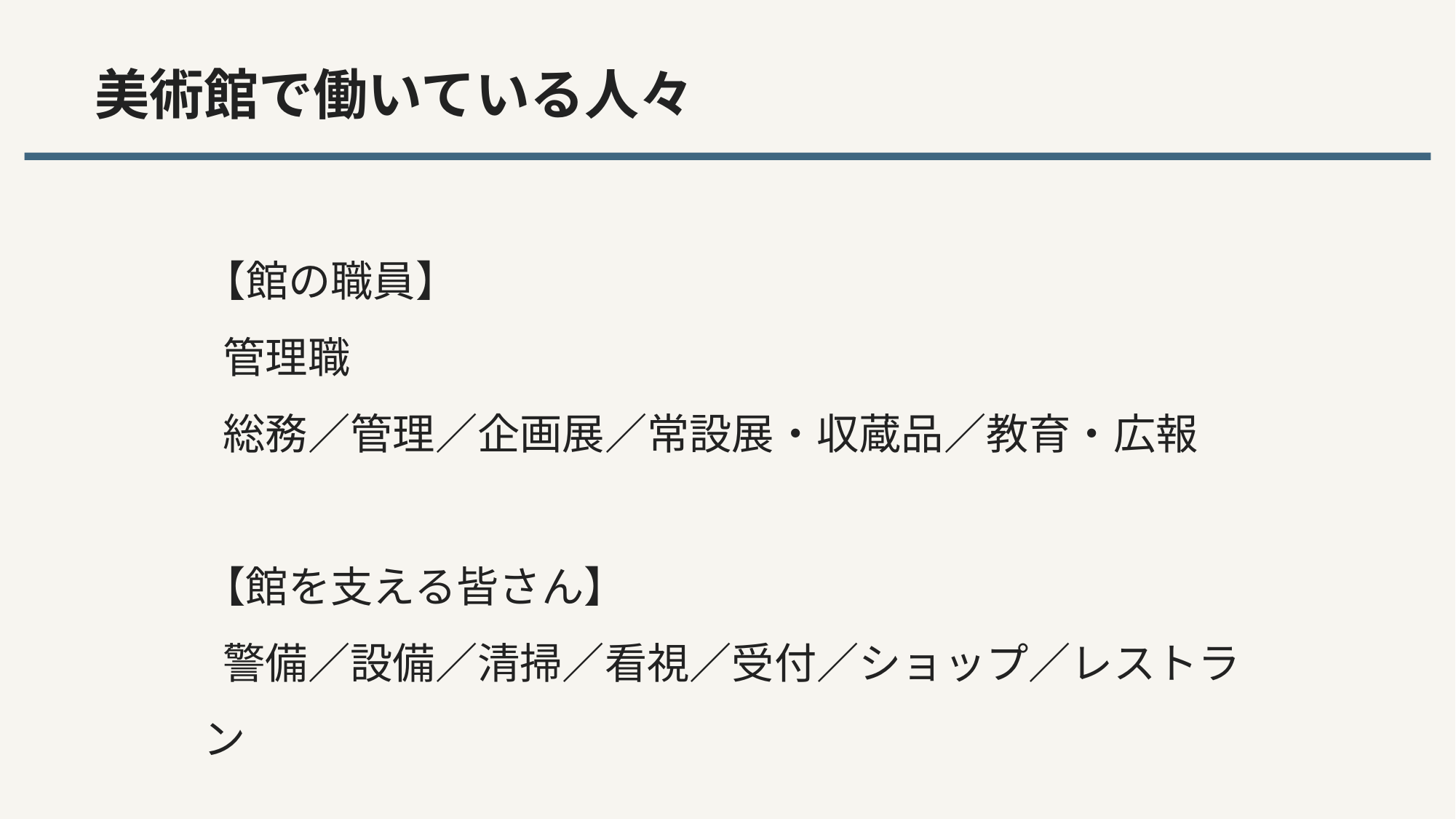

美術館で働いている人々

【館の職員】
 管理職
 総務／管理／企画展／常設展・収蔵品／教育・広報

【館を支える皆さん】
 警備／設備／清掃／看視／受付／ショップ／レストラン